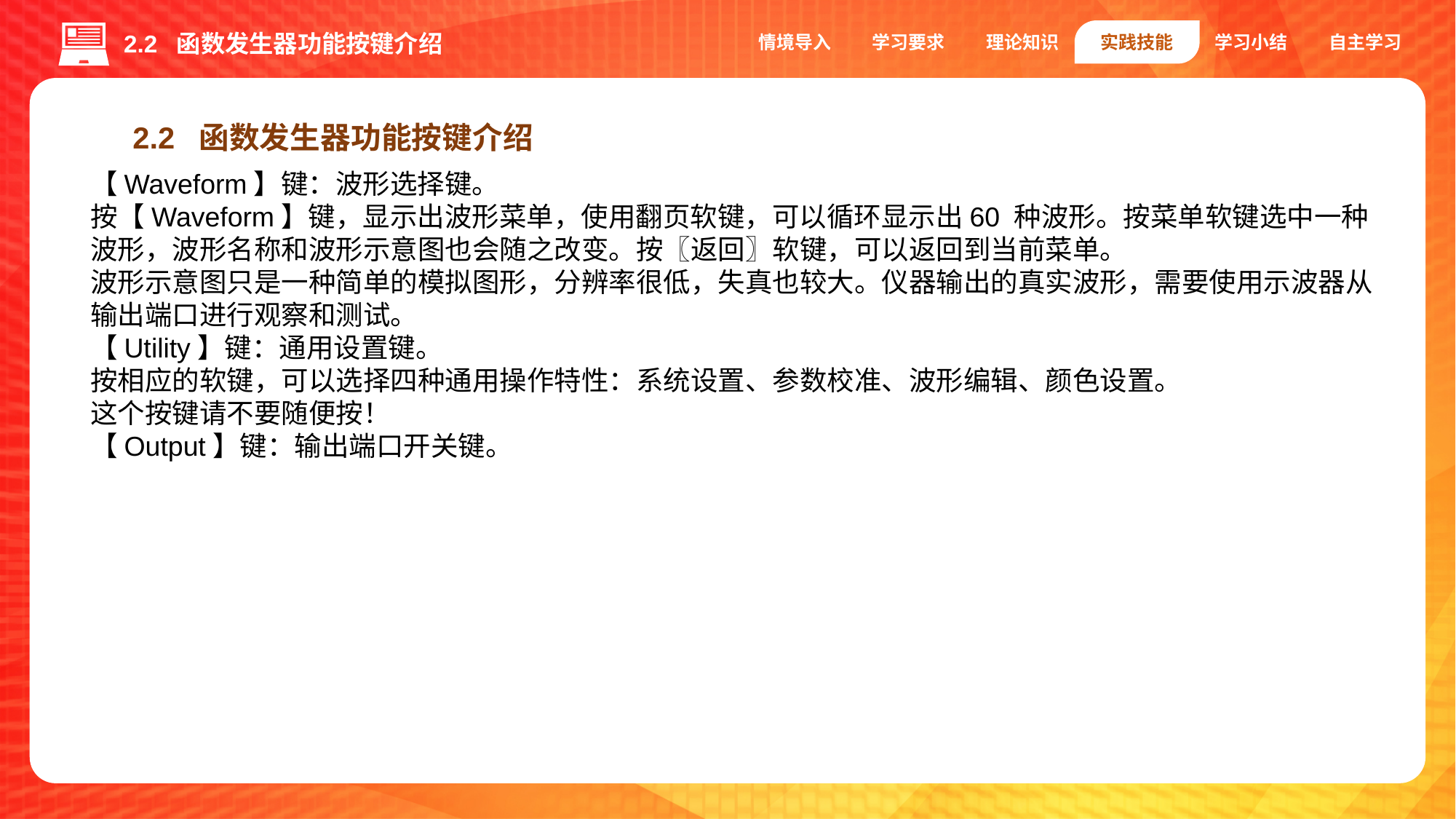

情境导入
学习要求
理论知识
实践技能
学习小结
自主学习

2.2  函数发生器功能按键介绍
2.2  函数发生器功能按键介绍
【Waveform】键：波形选择键。
按【Waveform】键，显示出波形菜单，使用翻页软键，可以循环显示出60 种波形。按菜单软键选中一种波形，波形名称和波形示意图也会随之改变。按〖返回〗软键，可以返回到当前菜单。
波形示意图只是一种简单的模拟图形，分辨率很低，失真也较大。仪器输出的真实波形，需要使用示波器从输出端口进行观察和测试。
【Utility】键：通用设置键。
按相应的软键，可以选择四种通用操作特性：系统设置、参数校准、波形编辑、颜色设置。
这个按键请不要随便按！
【Output】键：输出端口开关键。